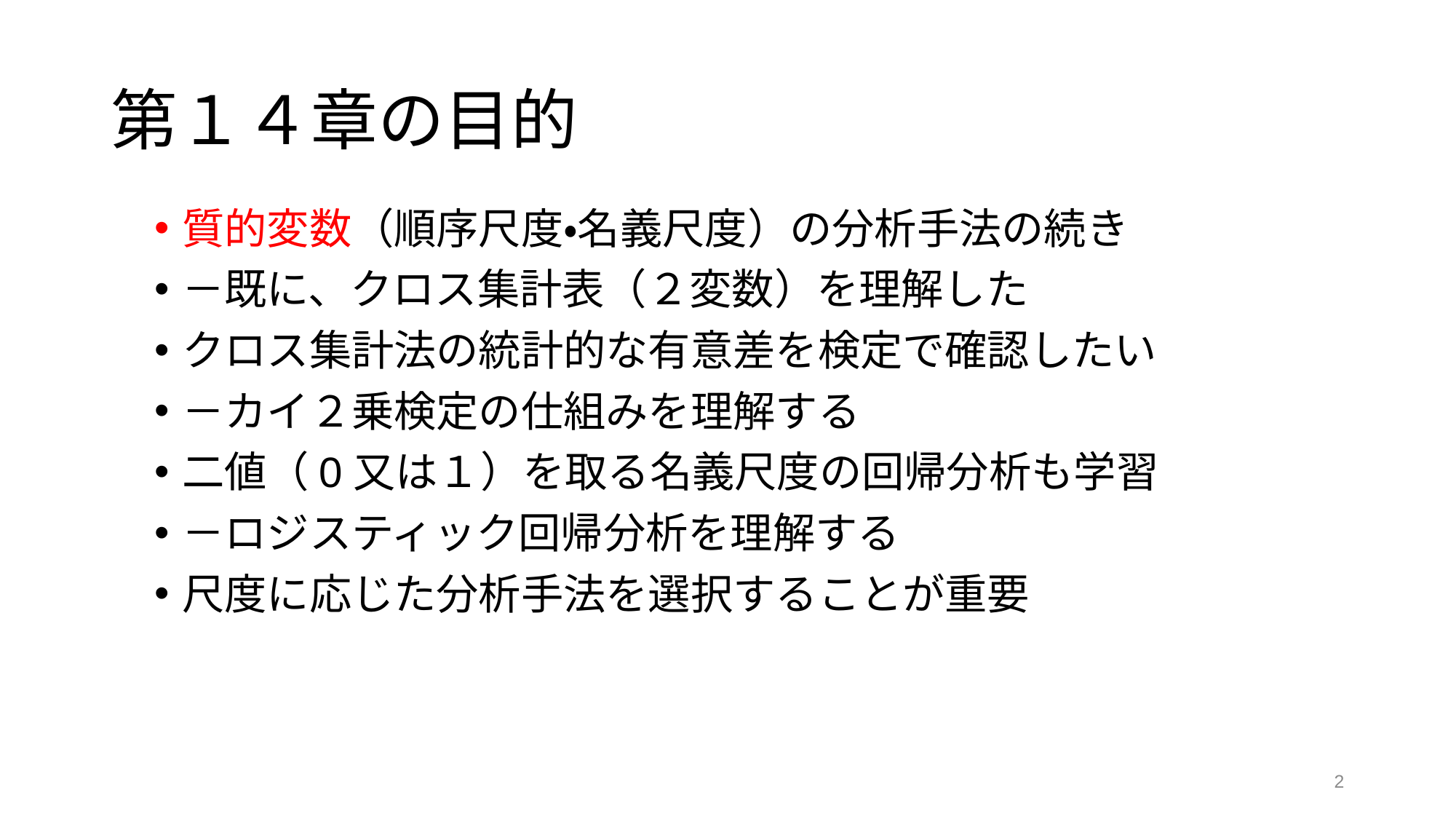

# 第１４章の目的
質的変数（順序尺度・名義尺度）の分析手法の続き
－既に、クロス集計表（２変数）を理解した
クロス集計法の統計的な有意差を検定で確認したい
－カイ２乗検定の仕組みを理解する
二値（0又は１）を取る名義尺度の回帰分析も学習
－ロジスティック回帰分析を理解する
尺度に応じた分析手法を選択することが重要
2